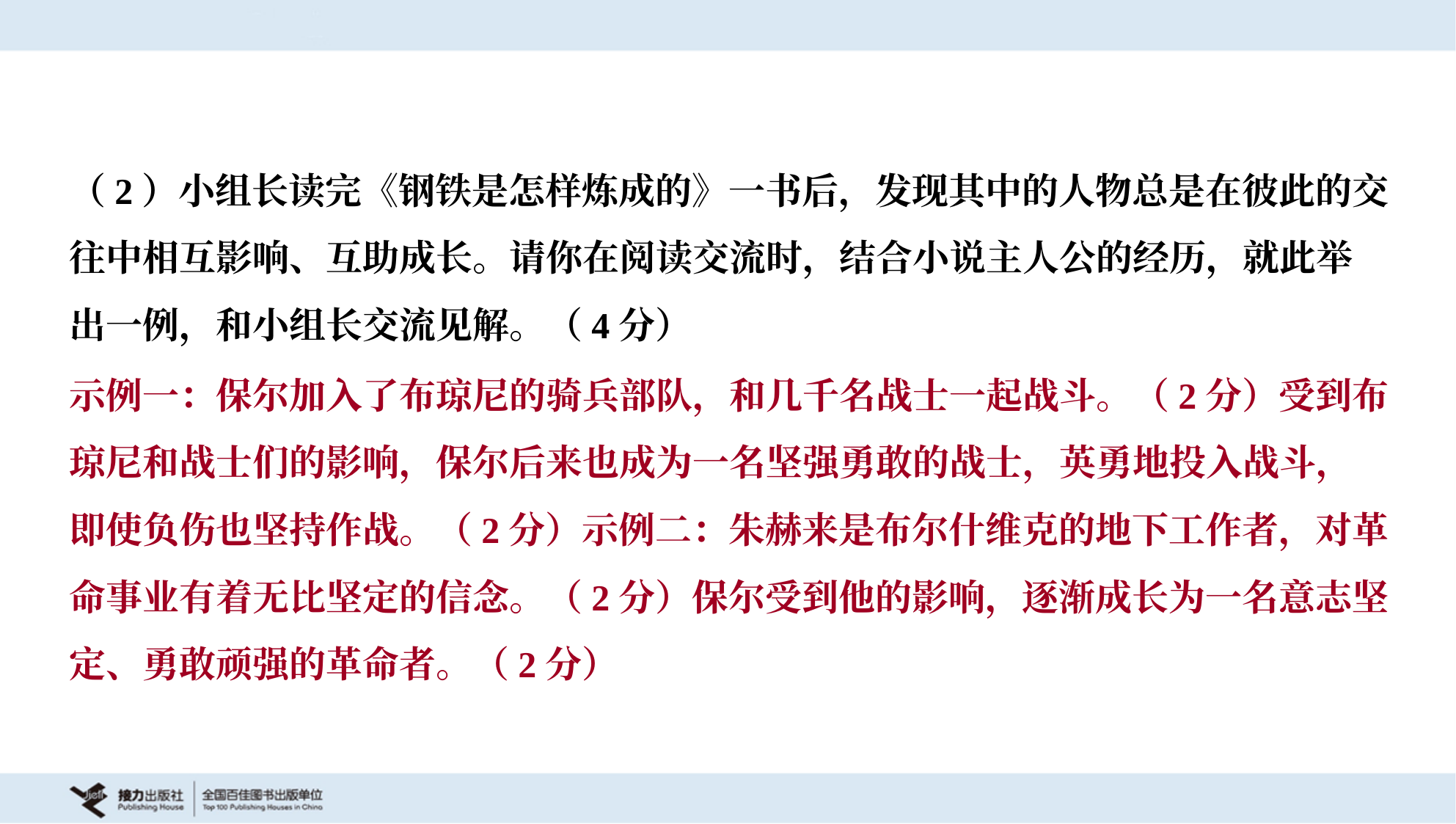

（2）小组长读完《钢铁是怎样炼成的》一书后，发现其中的人物总是在彼此的交
往中相互影响、互助成长。请你在阅读交流时，结合小说主人公的经历，就此举
出一例，和小组长交流见解。（4分）
示例一：保尔加入了布琼尼的骑兵部队，和几千名战士一起战斗。（2分）受到布
琼尼和战士们的影响，保尔后来也成为一名坚强勇敢的战士，英勇地投入战斗，
即使负伤也坚持作战。（2分）示例二：朱赫来是布尔什维克的地下工作者，对革
命事业有着无比坚定的信念。（2分）保尔受到他的影响，逐渐成长为一名意志坚
定、勇敢顽强的革命者。（2分）